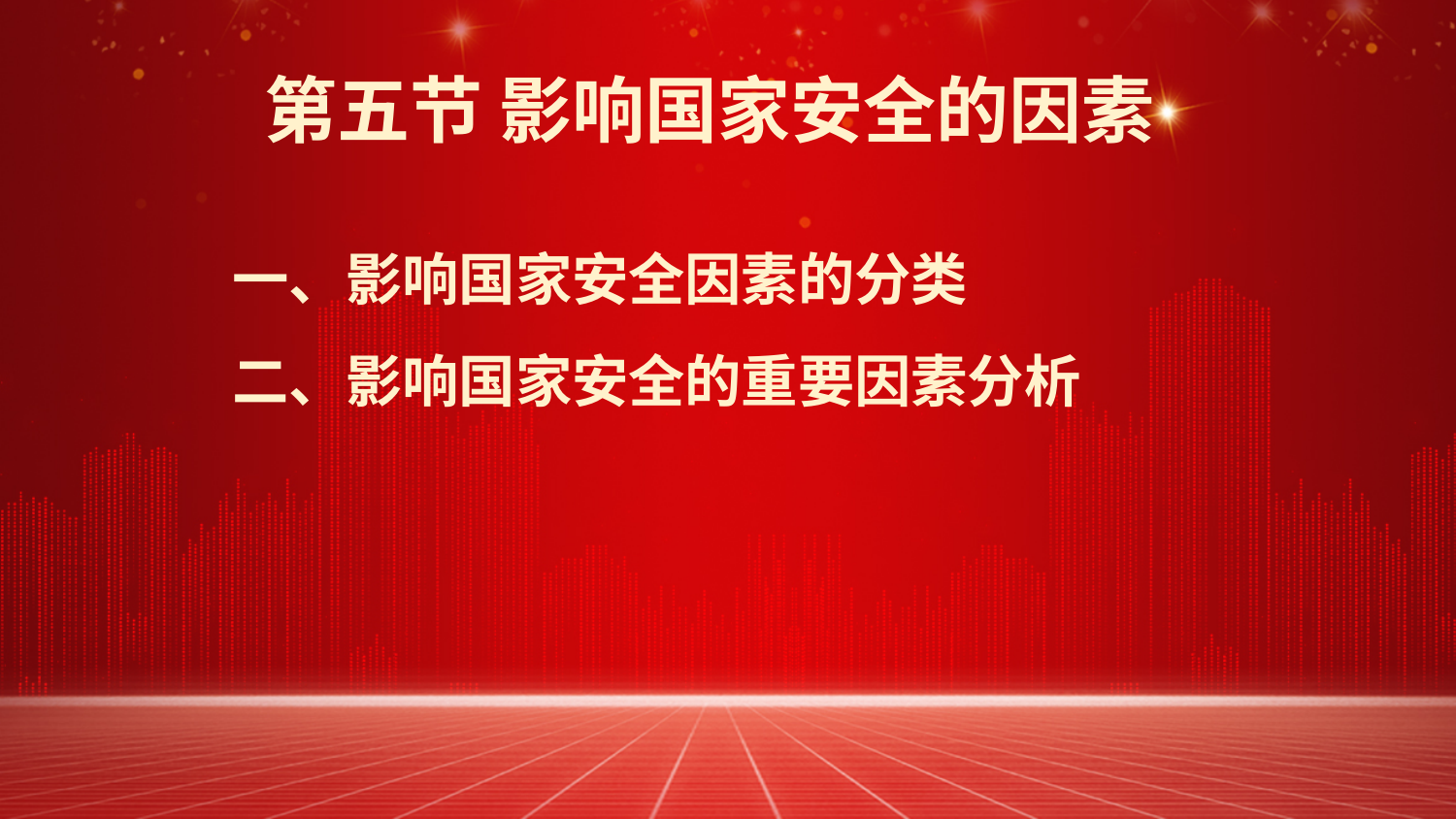

第五节 影响国家安全的因素

一、影响国家安全因素的分类
二、影响国家安全的重要因素分析